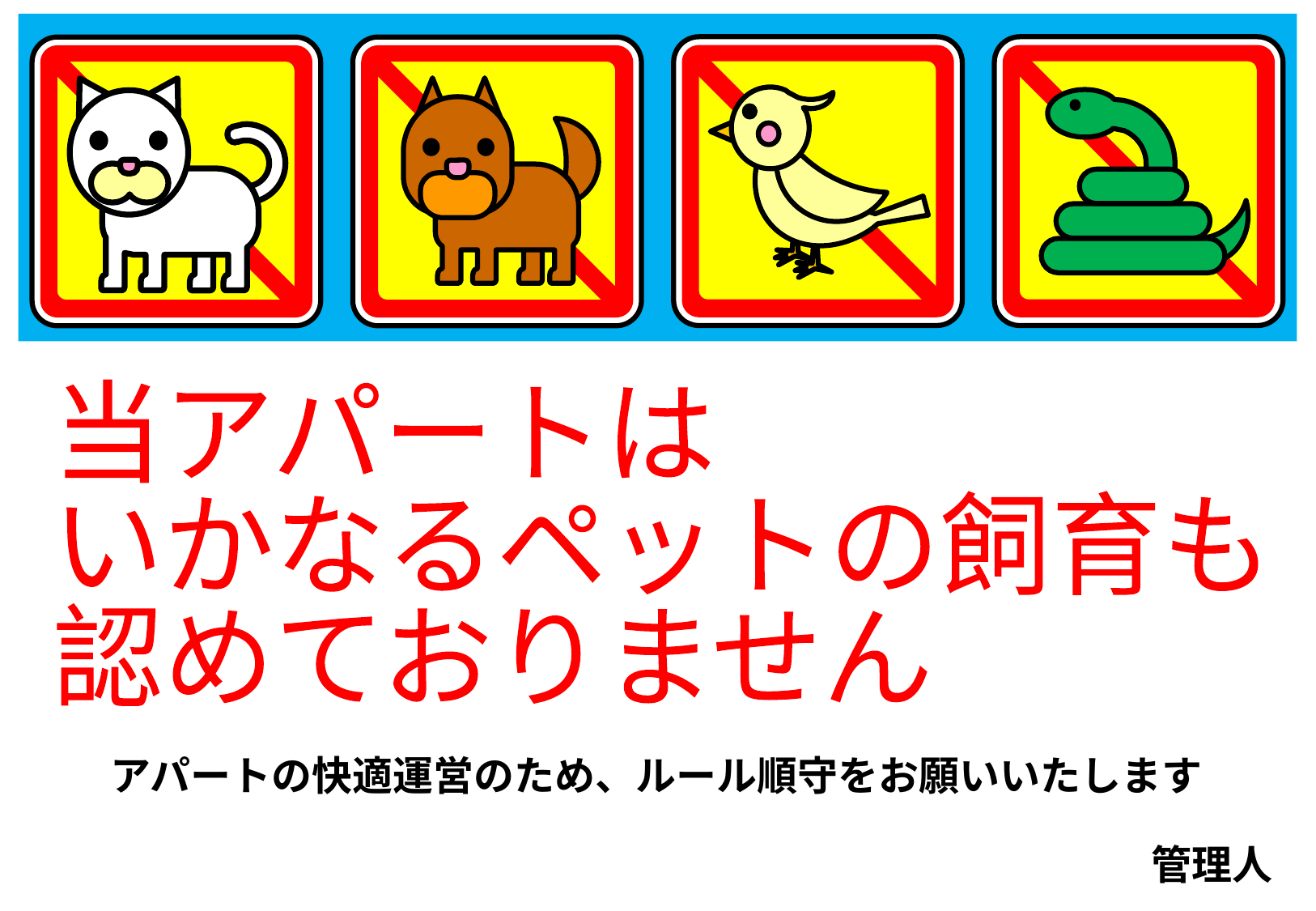

当アパートは
いかなるペットの飼育も
認めておりません
アパートの快適運営のため、ルール順守をお願いいたします
管理人